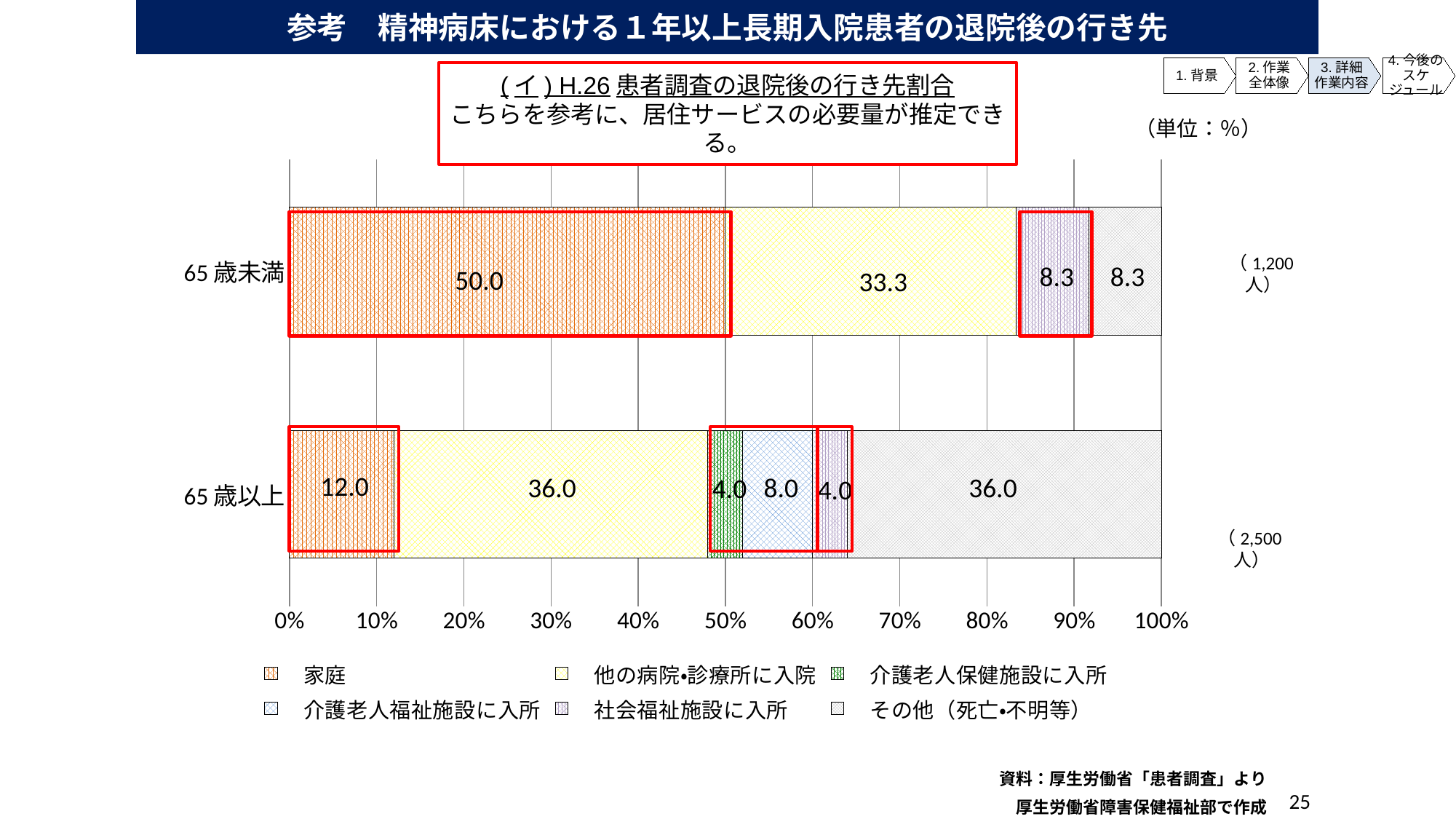

参考　精神病床における１年以上長期入院患者の退院後の行き先
1.背景
2.作業
全体像
3.詳細
作業内容
4.今後の
スケジュール
(イ) H.26患者調査の退院後の行き先割合
こちらを参考に、居住サービスの必要量が推定できる。
（単位：％）

### Chart

| Category | 　家庭 | 　他の病院・診療所に入院 | 　介護老人保健施設に入所 | 　介護老人福祉施設に入所 | 　社会福祉施設に入所 | 　その他（死亡・不明等） |
|---|---|---|---|---|---|---|
| 65歳以上 | 0.3 | 0.9 | 0.1 | 0.2 | 0.1 | 0.9 |
| 65歳未満 | 0.6 | 0.4 | 0.0 | 0.0 | 0.1 | 0.1 |

（1,200人）
8.3
8.3
50.0
33.3

12.0
36.0
8.0
36.0
4.0
4.0
（2,500人）
資料：厚生労働省「患者調査」より
厚生労働省障害保健福祉部で作成
25